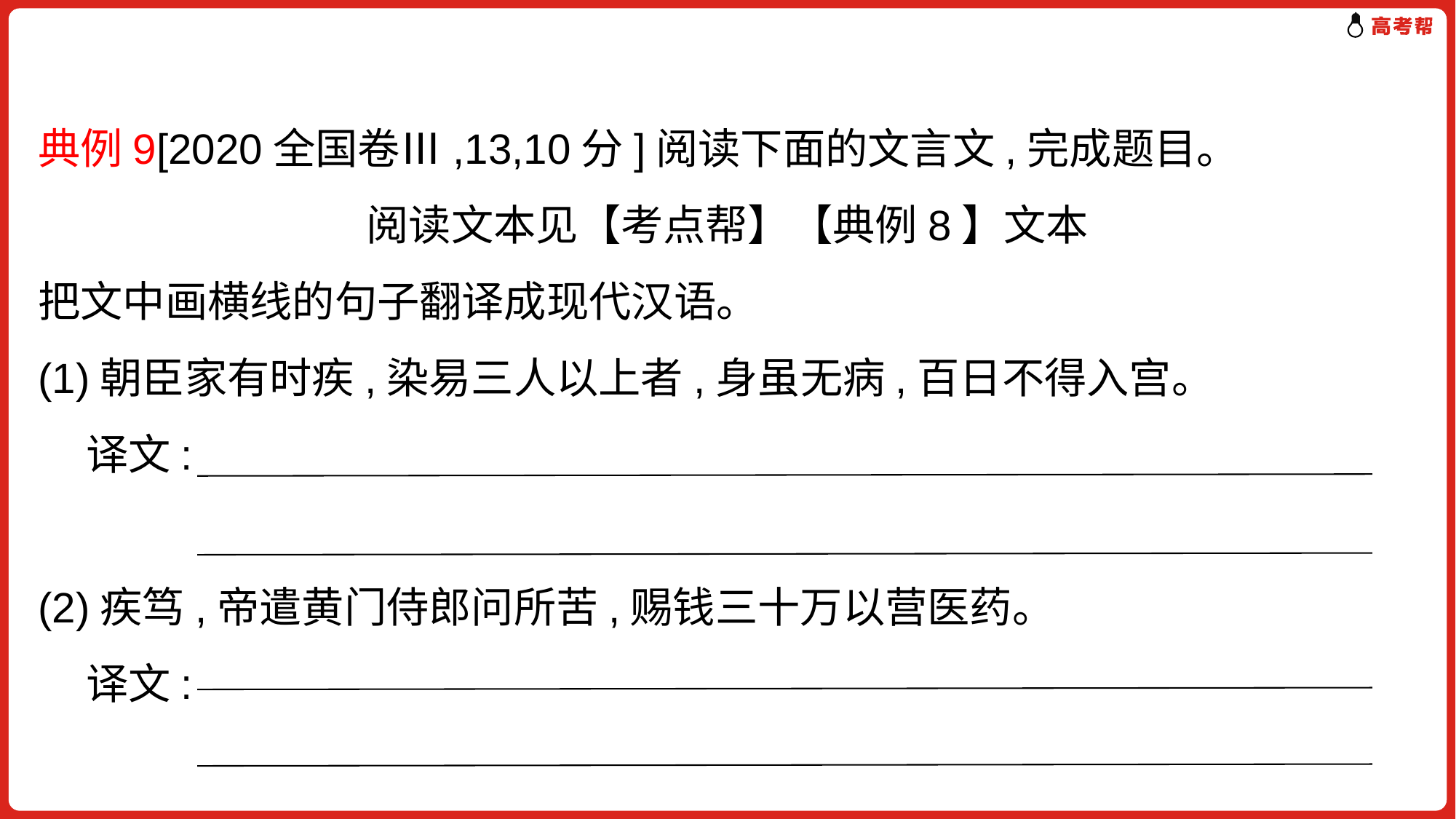

典例9[2020全国卷Ⅲ,13,10分]阅读下面的文言文,完成题目。
阅读文本见【考点帮】【典例8】文本
把文中画横线的句子翻译成现代汉语。
(1)朝臣家有时疾,染易三人以上者,身虽无病,百日不得入宫。
    译文:

(2)疾笃,帝遣黄门侍郎问所苦,赐钱三十万以营医药。
    译文: